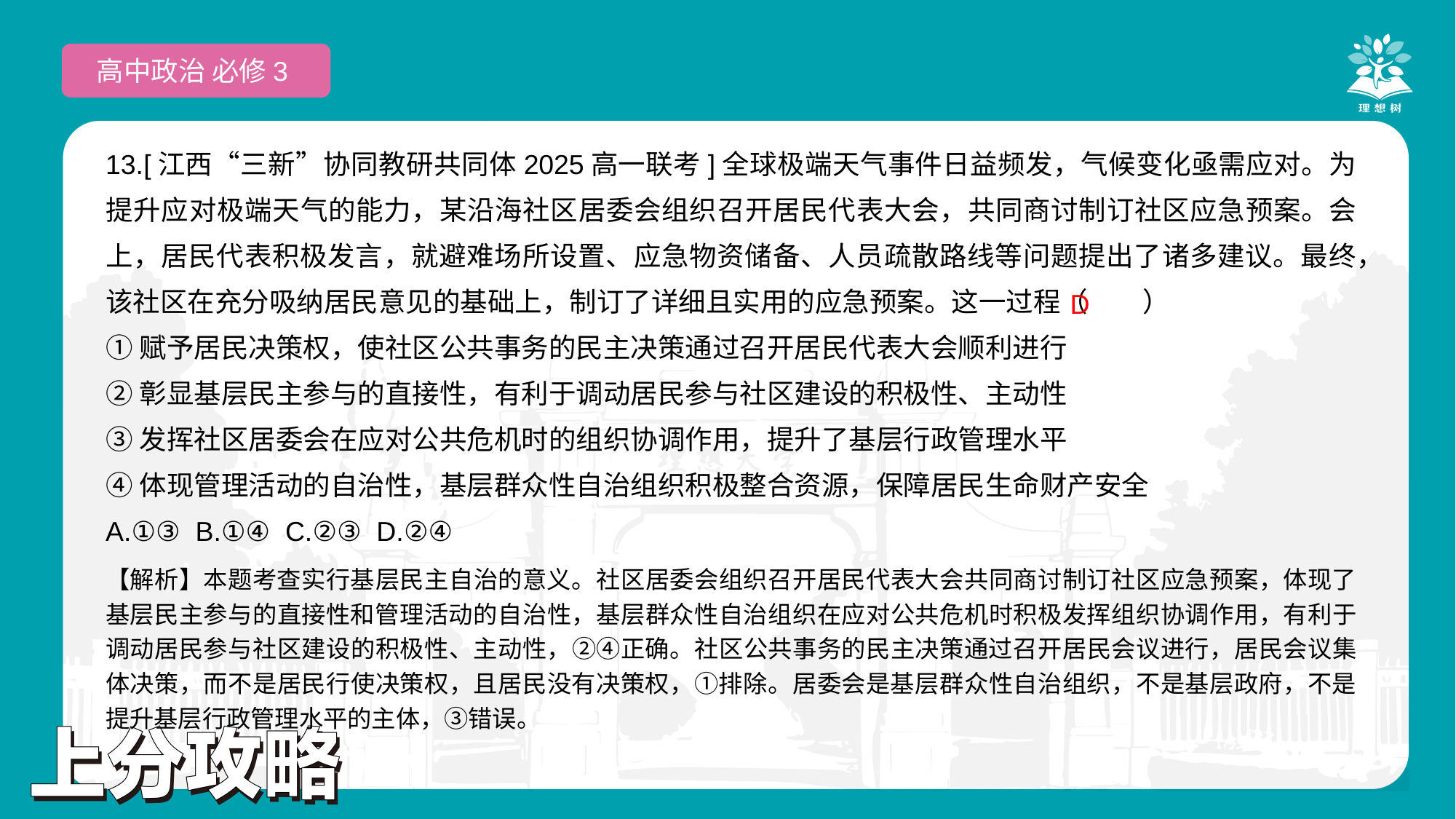

高中政治 必修3
13.[江西“三新”协同教研共同体2025高一联考]全球极端天气事件日益频发，气候变化亟需应对。为提升应对极端天气的能力，某沿海社区居委会组织召开居民代表大会，共同商讨制订社区应急预案。会上，居民代表积极发言，就避难场所设置、应急物资储备、人员疏散路线等问题提出了诸多建议。最终，该社区在充分吸纳居民意见的基础上，制订了详细且实用的应急预案。这一过程（　　）
①赋予居民决策权，使社区公共事务的民主决策通过召开居民代表大会顺利进行
②彰显基层民主参与的直接性，有利于调动居民参与社区建设的积极性、主动性
③发挥社区居委会在应对公共危机时的组织协调作用，提升了基层行政管理水平
④体现管理活动的自治性，基层群众性自治组织积极整合资源，保障居民生命财产安全
A.①③  B.①④  C.②③  D.②④
 D
【解析】本题考查实行基层民主自治的意义。社区居委会组织召开居民代表大会共同商讨制订社区应急预案，体现了基层民主参与的直接性和管理活动的自治性，基层群众性自治组织在应对公共危机时积极发挥组织协调作用，有利于调动居民参与社区建设的积极性、主动性，②④正确。社区公共事务的民主决策通过召开居民会议进行，居民会议集体决策，而不是居民行使决策权，且居民没有决策权，①排除。居委会是基层群众性自治组织，不是基层政府，不是提升基层行政管理水平的主体，③错误。